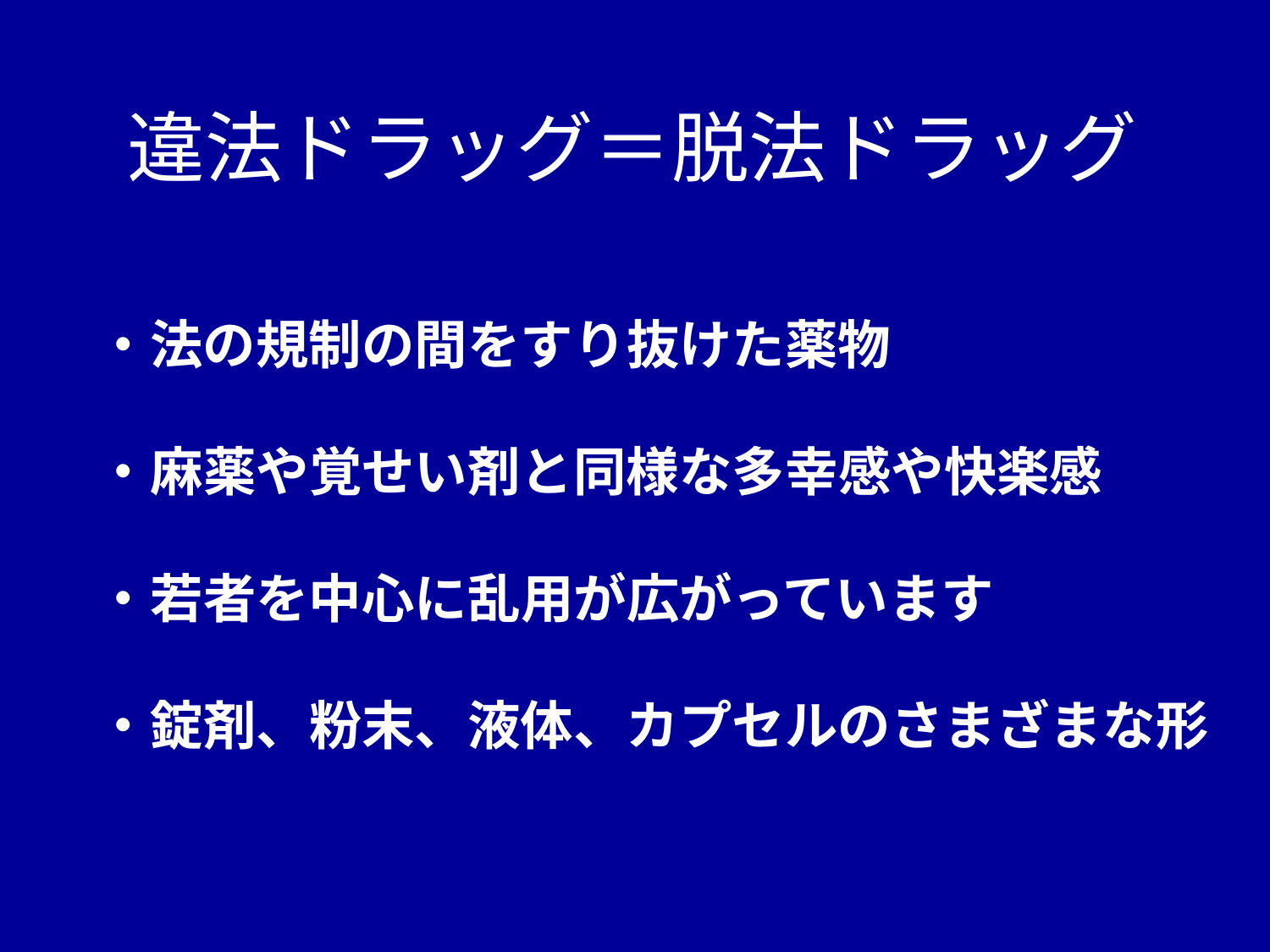

# 違法ドラッグ＝脱法ドラッグ
・法の規制の間をすり抜けた薬物

・麻薬や覚せい剤と同様な多幸感や快楽感

・若者を中心に乱用が広がっています

・錠剤、粉末、液体、カプセルのさまざまな形